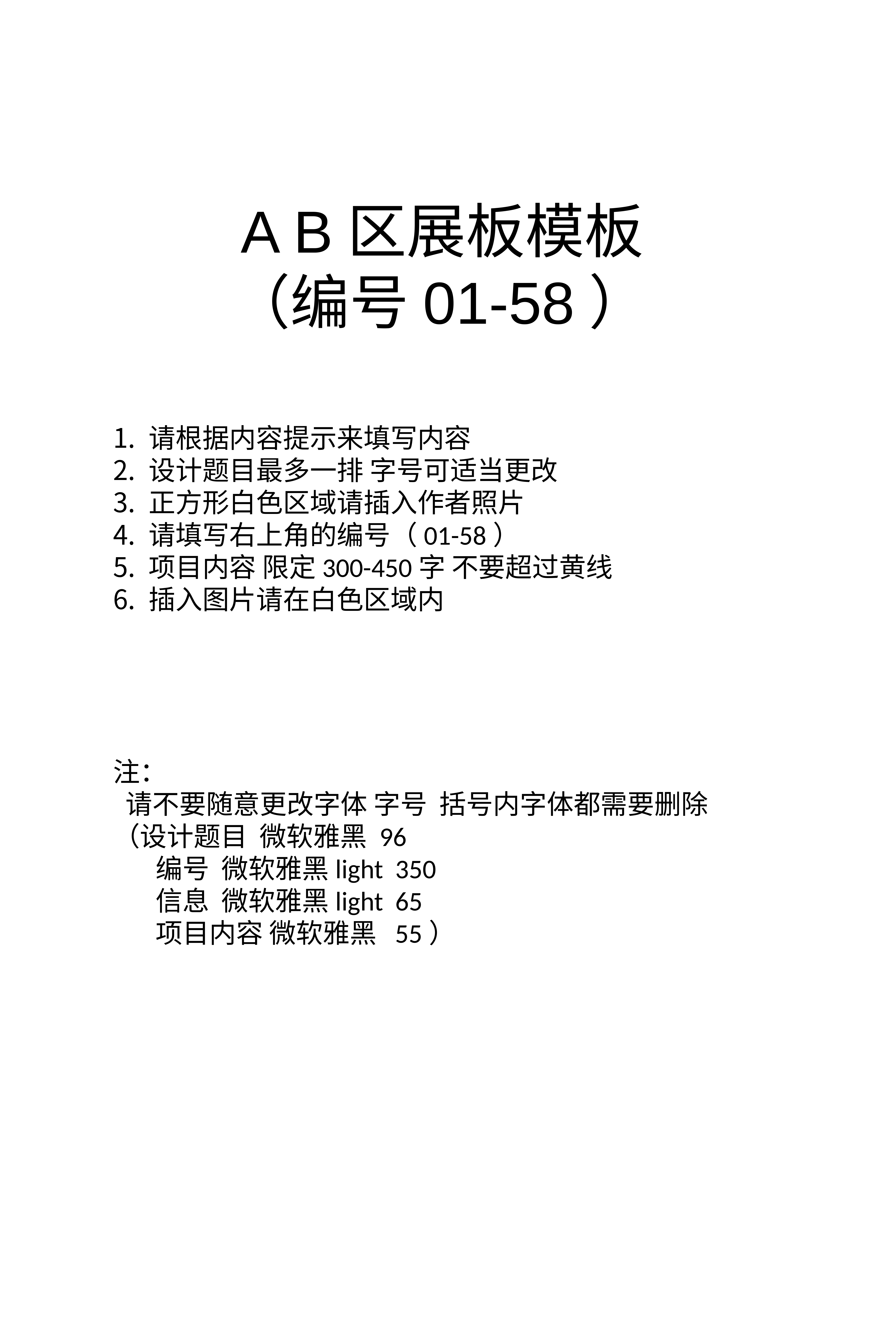

A B区展板模板
 （编号01-58）
请根据内容提示来填写内容
设计题目最多一排 字号可适当更改
正方形白色区域请插入作者照片
请填写右上角的编号（01-58）
项目内容 限定300-450字 不要超过黄线
插入图片请在白色区域内

注：
 请不要随意更改字体 字号  括号内字体都需要删除
（设计题目  微软雅黑 96
      编号  微软雅黑light  350
      信息  微软雅黑light  65
      项目内容 微软雅黑  55）